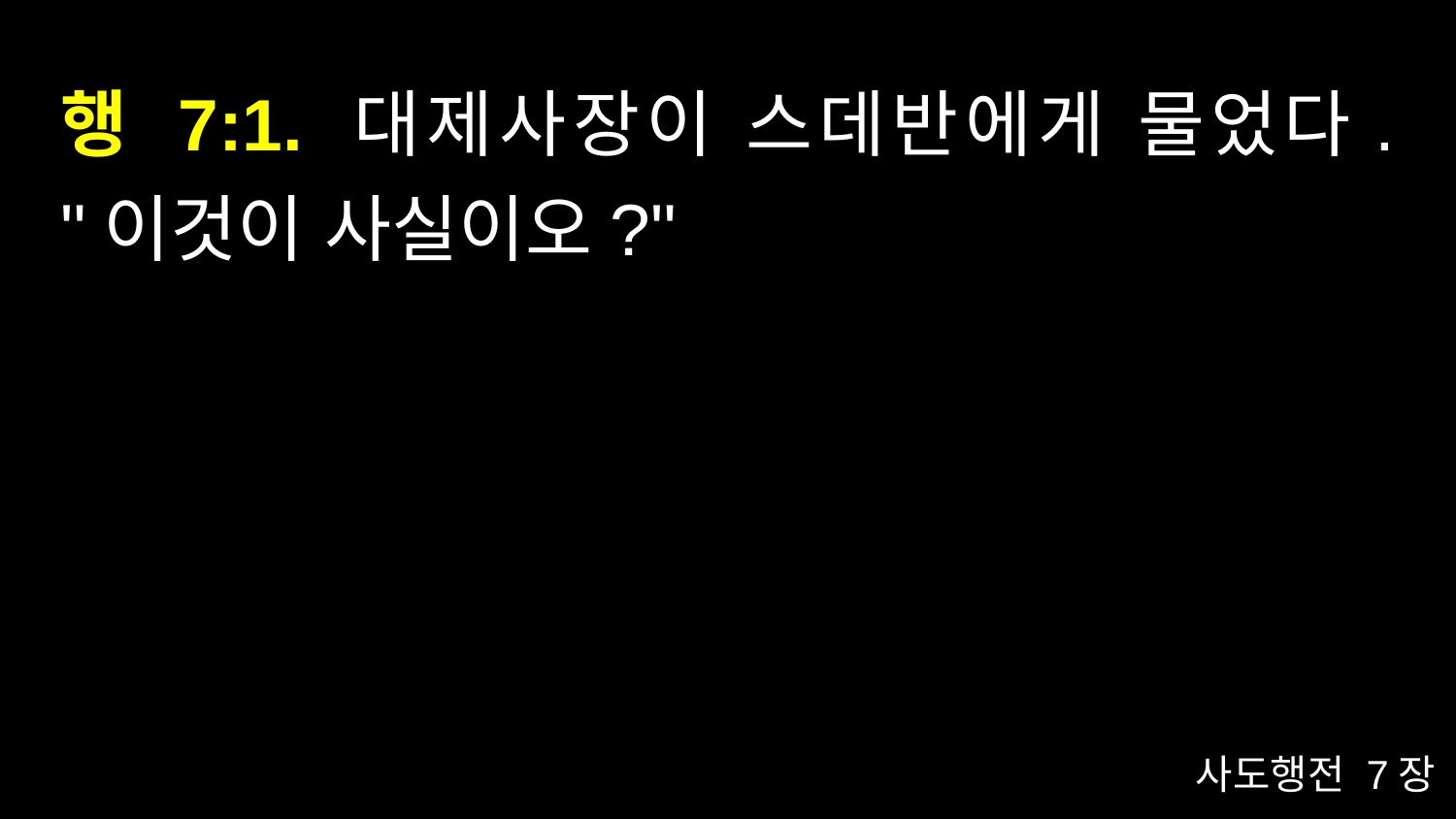

# 행 7:1. 대제사장이 스데반에게 물었다. "이것이 사실이오?"
사도행전 7장